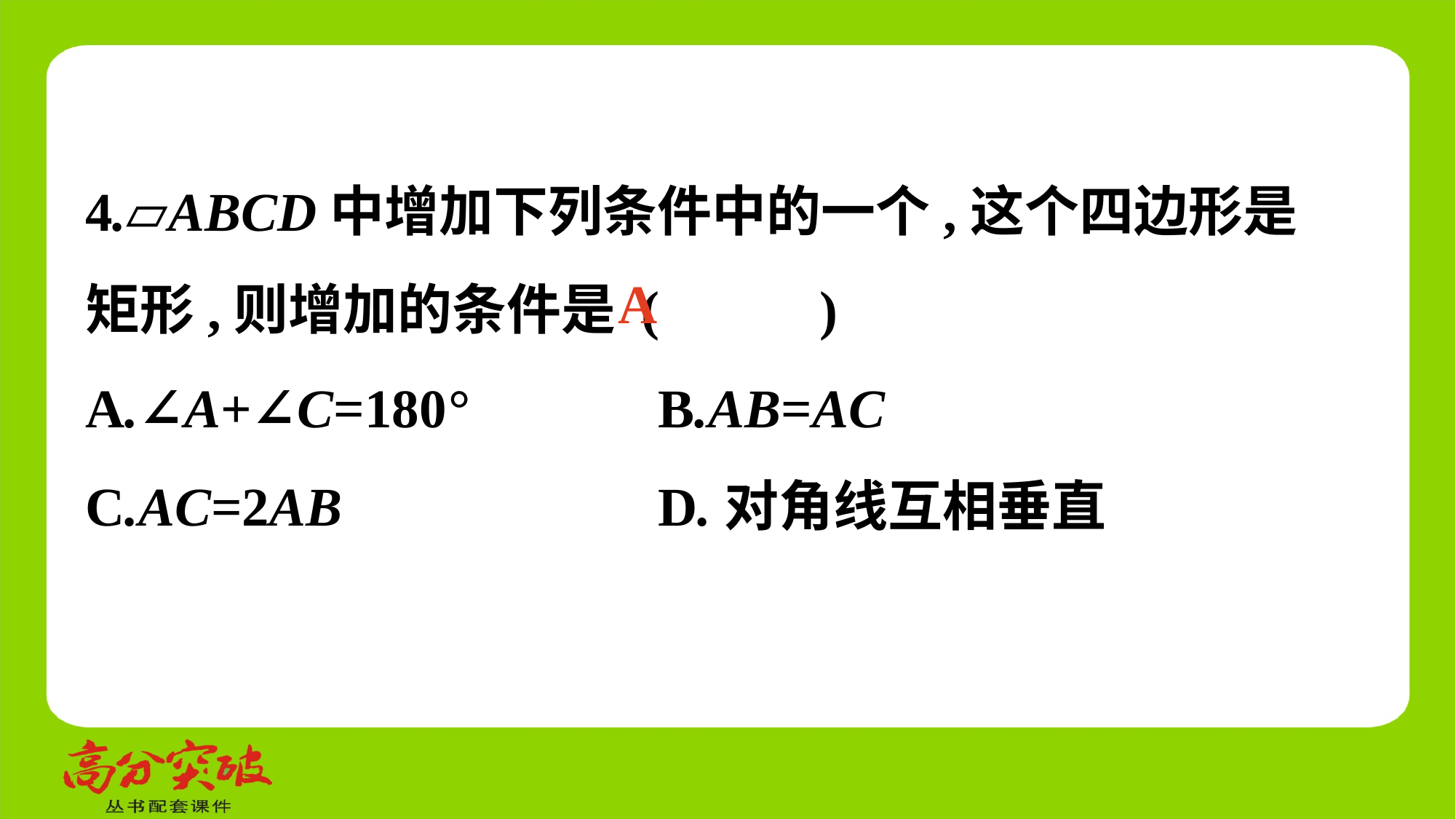

4.▱ABCD中增加下列条件中的一个,这个四边形是矩形,则增加的条件是 (　  　)
A.∠A+∠C=180°	          B.AB=AC
C.AC=2AB	                  D.对角线互相垂直
A